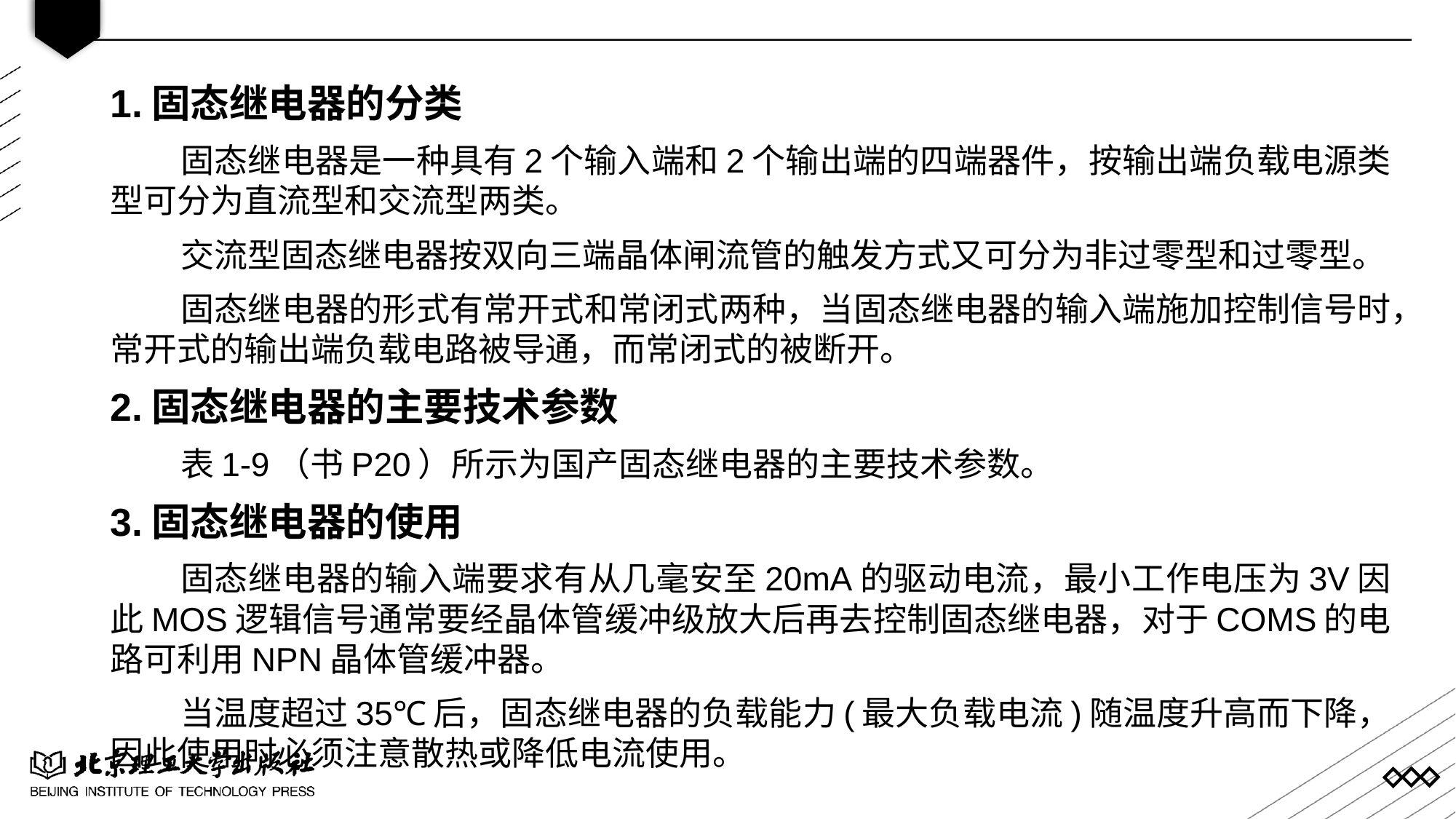

1.固态继电器的分类
固态继电器是一种具有2个输入端和2个输出端的四端器件，按输出端负载电源类型可分为直流型和交流型两类。
交流型固态继电器按双向三端晶体闸流管的触发方式又可分为非过零型和过零型。
固态继电器的形式有常开式和常闭式两种，当固态继电器的输入端施加控制信号时，常开式的输出端负载电路被导通，而常闭式的被断开。
2.固态继电器的主要技术参数
表1-9（书P20）所示为国产固态继电器的主要技术参数。
3.固态继电器的使用
固态继电器的输入端要求有从几毫安至20mA的驱动电流，最小工作电压为3V因此MOS逻辑信号通常要经晶体管缓冲级放大后再去控制固态继电器，对于COMS的电路可利用NPN晶体管缓冲器。
当温度超过35℃后，固态继电器的负载能力(最大负载电流)随温度升高而下降，因此使用时必须注意散热或降低电流使用。